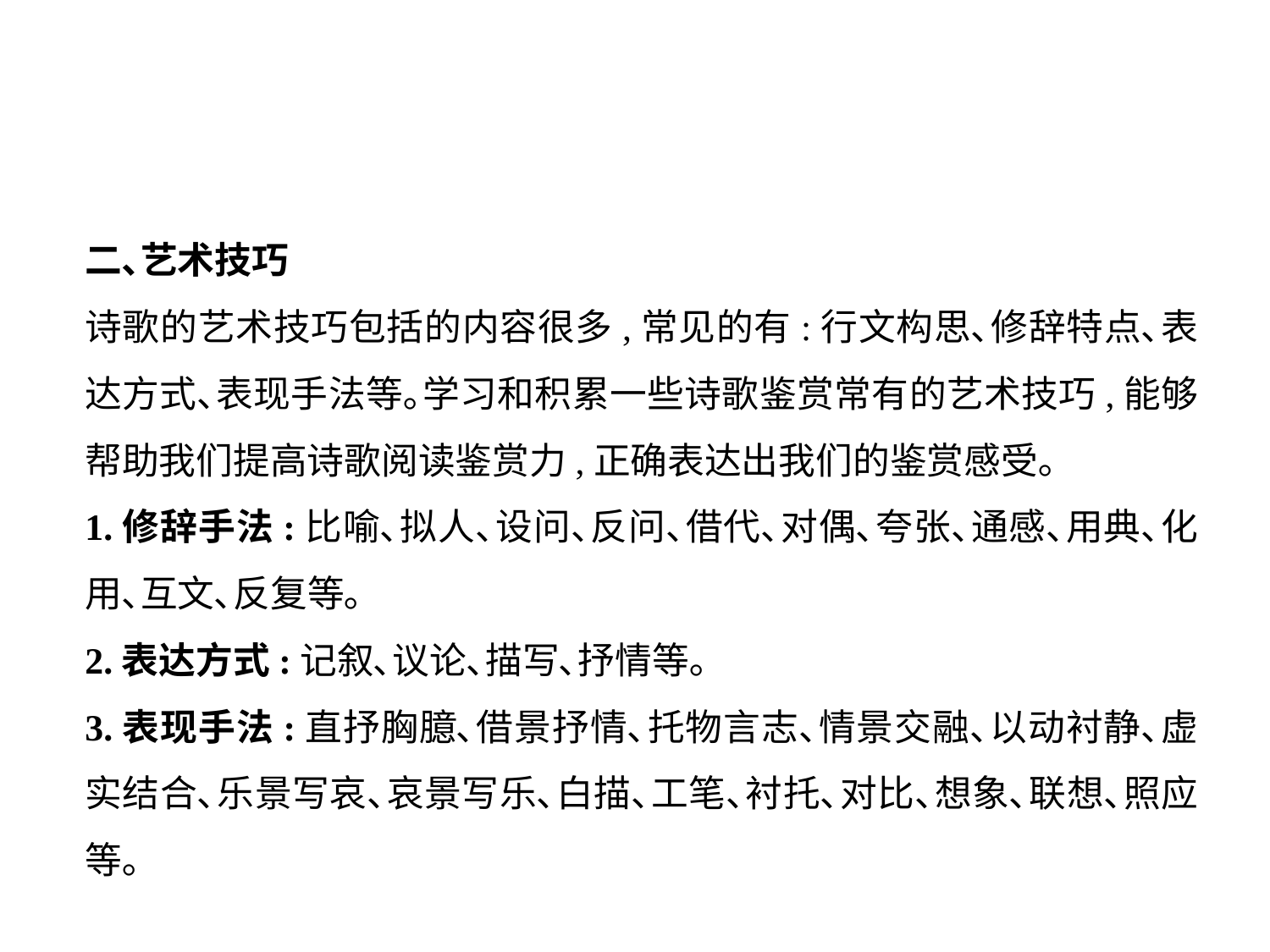

二､艺术技巧
诗歌的艺术技巧包括的内容很多,常见的有:行文构思､修辞特点､表达方式､表现手法等｡学习和积累一些诗歌鉴赏常有的艺术技巧,能够帮助我们提高诗歌阅读鉴赏力,正确表达出我们的鉴赏感受｡
1.修辞手法:比喻､拟人､设问､反问､借代､对偶､夸张､通感､用典､化用､互文､反复等｡
2.表达方式:记叙､议论､描写､抒情等｡
3.表现手法:直抒胸臆､借景抒情､托物言志､情景交融､以动衬静､虚实结合､乐景写哀､哀景写乐､白描､工笔､衬托､对比､想象､联想､照应等｡